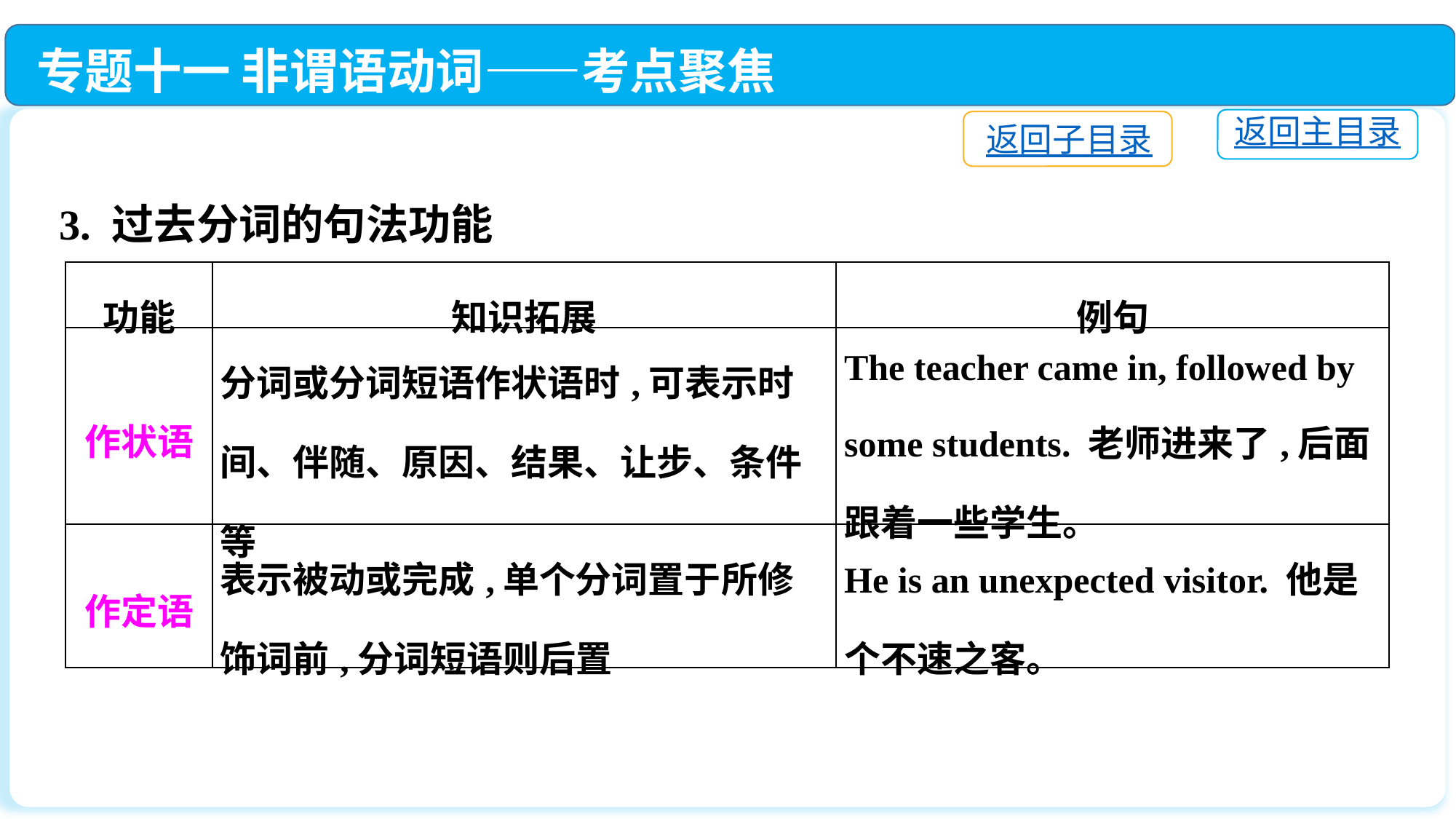

专题十一 非谓语动词——考点聚焦

返回主目录

返回子目录
3. 过去分词的句法功能
| 功能 | 知识拓展 | 例句 |
| --- | --- | --- |
| 作状语 | 分词或分词短语作状语时,可表示时间、伴随、原因、结果、让步、条件等 | The teacher came in, followed by some students. 老师进来了,后面跟着一些学生。 |
| 作定语 | 表示被动或完成,单个分词置于所修饰词前,分词短语则后置 | He is an unexpected visitor. 他是个不速之客。 |